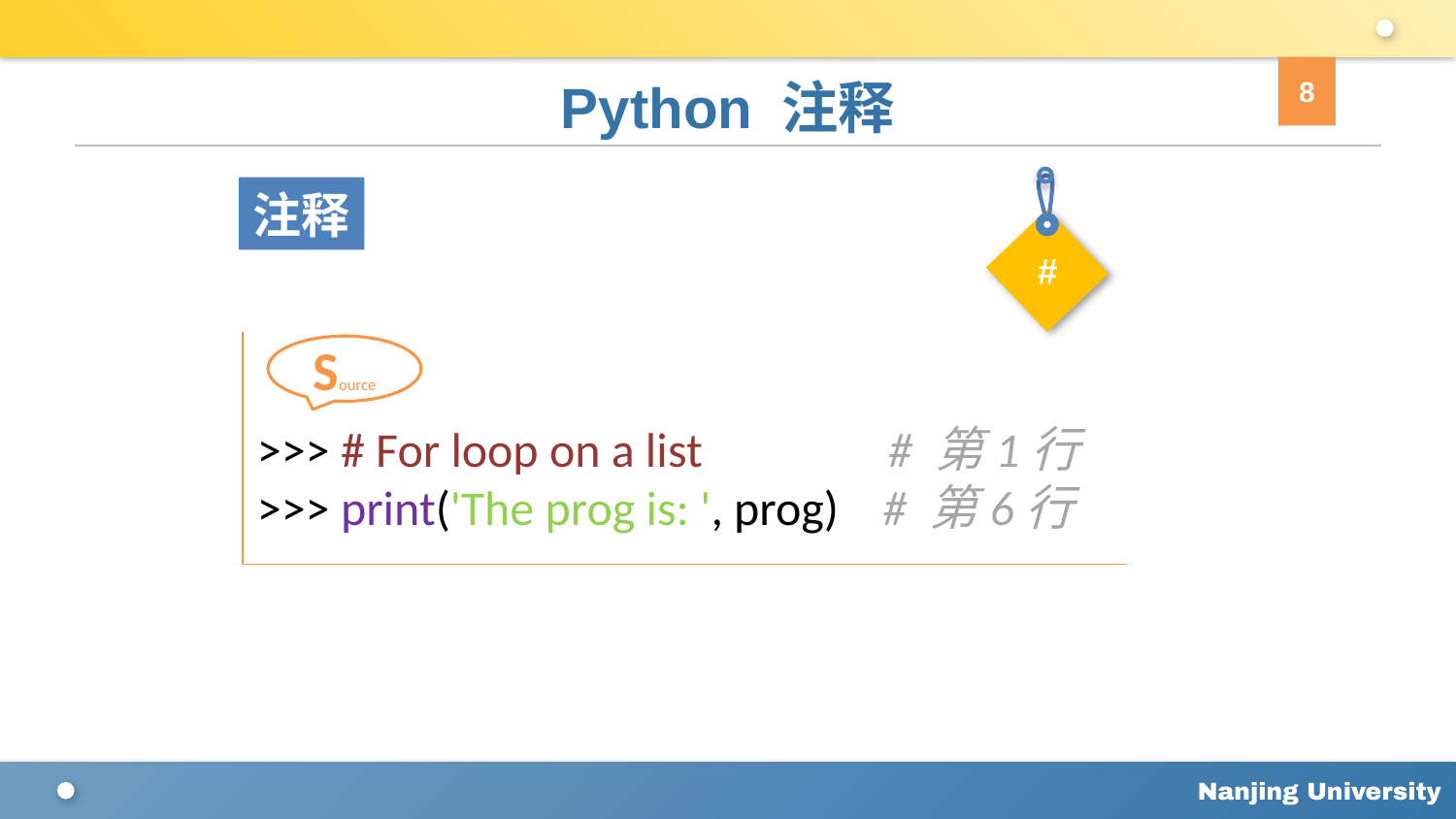

8
# Python 注释

#

注释

>>> # For loop on a list                 # 第1行
>>> print('The prog is: ', prog)    # 第6行
Source